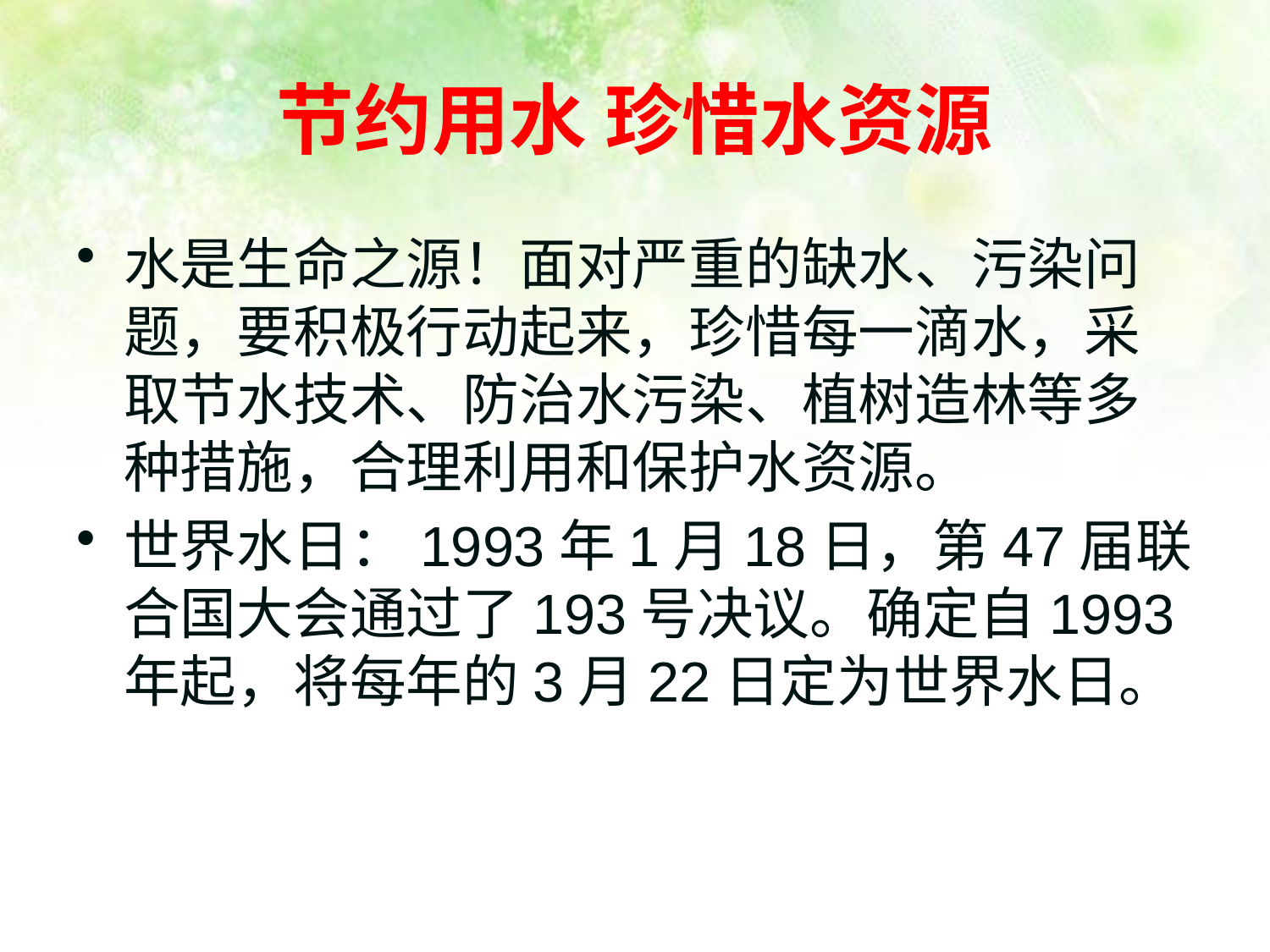

# 节约用水 珍惜水资源
水是生命之源！面对严重的缺水、污染问题，要积极行动起来，珍惜每一滴水，采取节水技术、防治水污染、植树造林等多种措施，合理利用和保护水资源。
世界水日：1993年1月18日，第47届联合国大会通过了193号决议。确定自1993年起，将每年的3月22日定为世界水日。